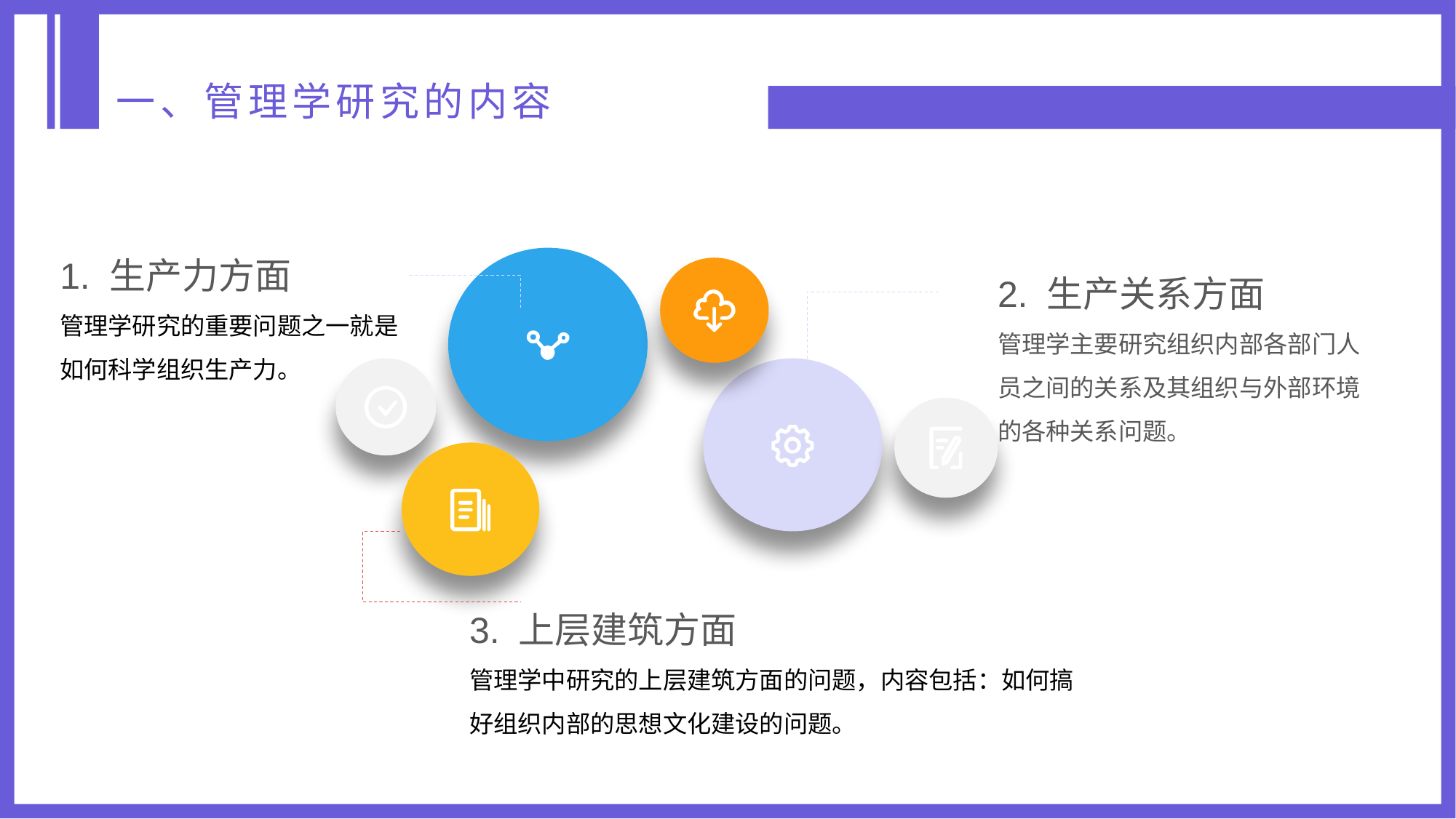

一、管理学研究的内容
1. 生产力方面
管理学研究的重要问题之一就是如何科学组织生产力。

2. 生产关系方面
管理学主要研究组织内部各部门人员之间的关系及其组织与外部环境的各种关系问题。

3. 上层建筑方面
管理学中研究的上层建筑方面的问题，内容包括：如何搞好组织内部的思想文化建设的问题。